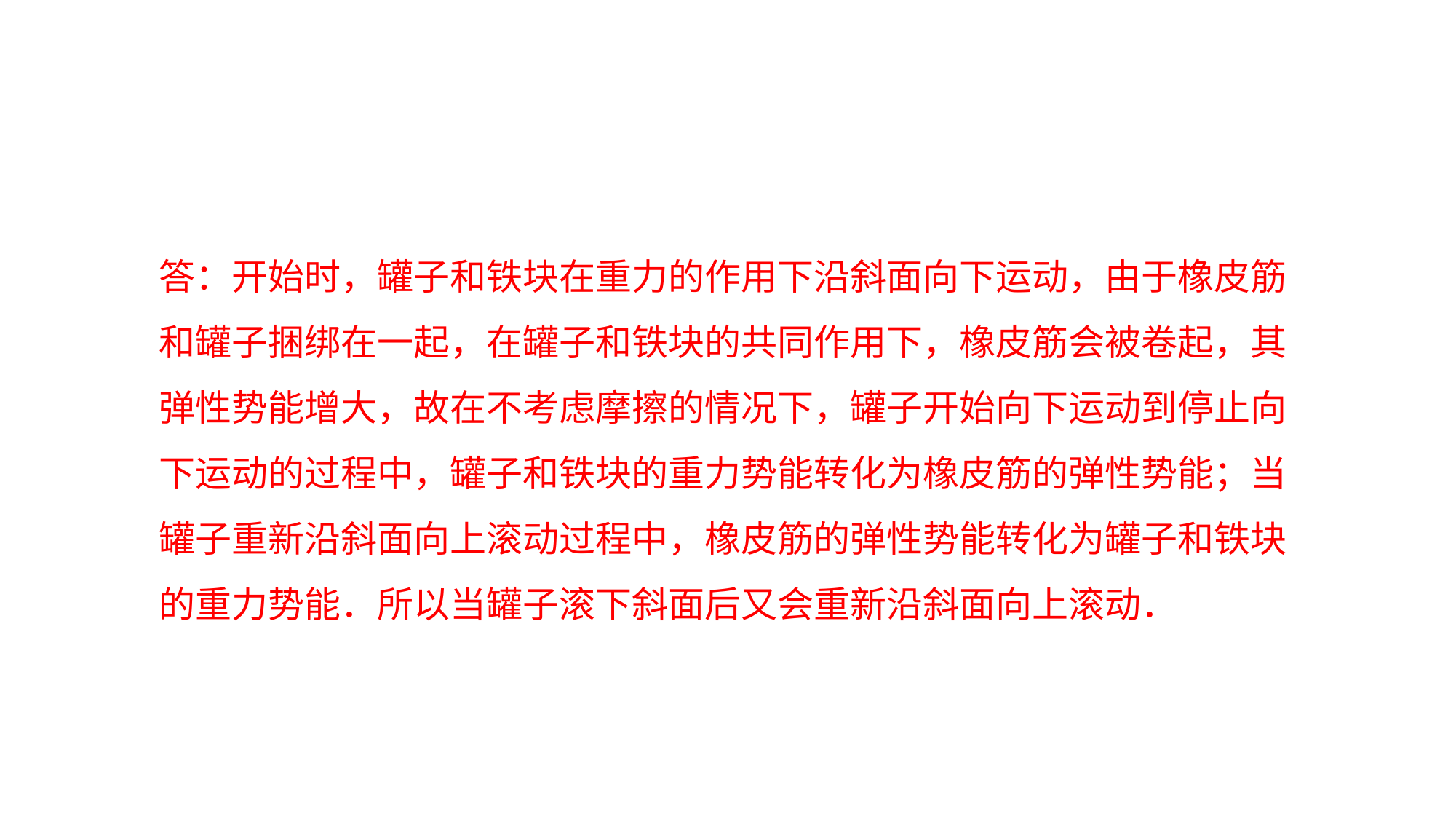

答：开始时，罐子和铁块在重力的作用下沿斜面向下运动，由于橡皮筋和罐子捆绑在一起，在罐子和铁块的共同作用下，橡皮筋会被卷起，其弹性势能增大，故在不考虑摩擦的情况下，罐子开始向下运动到停止向下运动的过程中，罐子和铁块的重力势能转化为橡皮筋的弹性势能；当罐子重新沿斜面向上滚动过程中，橡皮筋的弹性势能转化为罐子和铁块的重力势能．所以当罐子滚下斜面后又会重新沿斜面向上滚动．